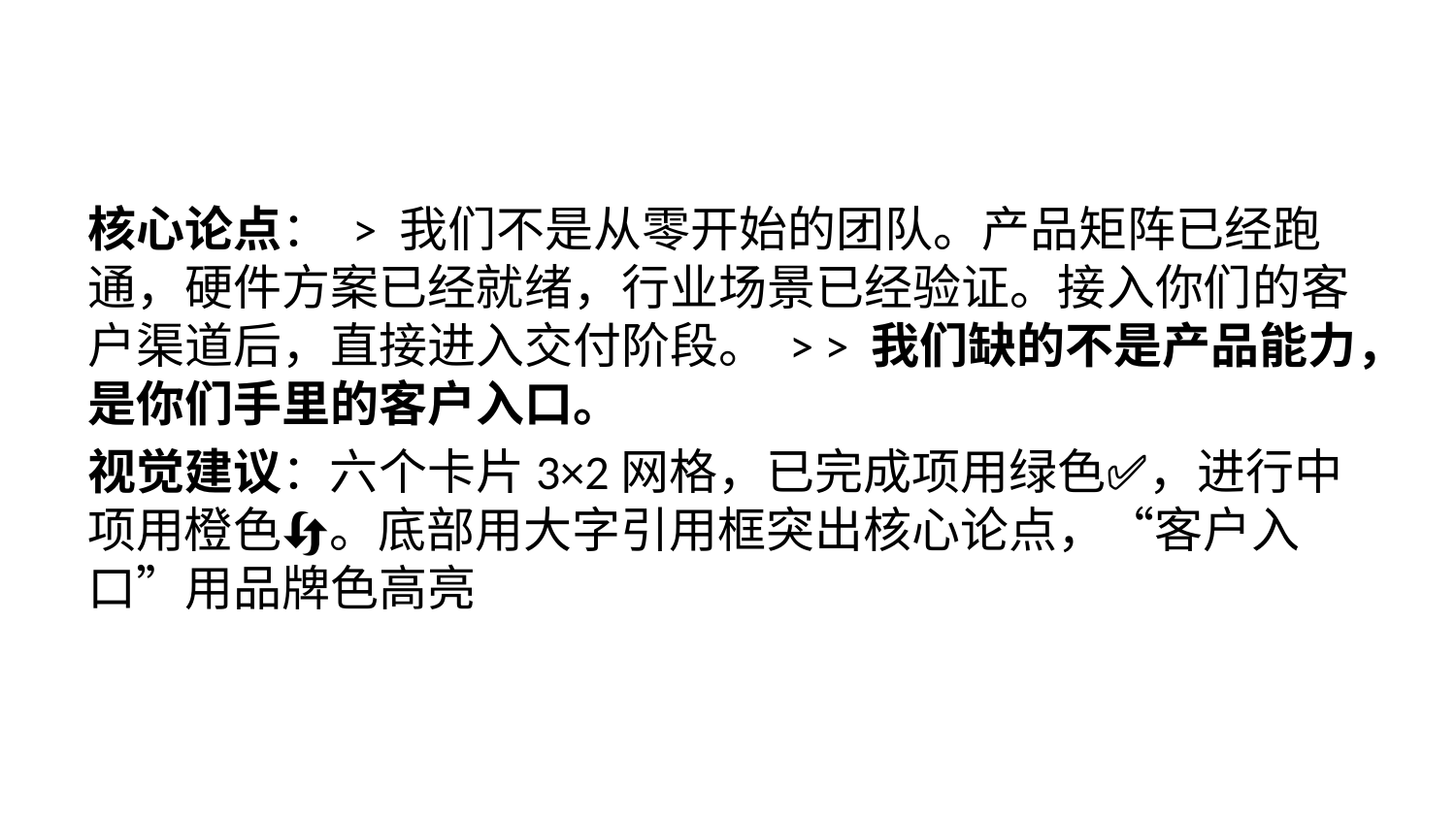

核心论点： > 我们不是从零开始的团队。产品矩阵已经跑通，硬件方案已经就绪，行业场景已经验证。接入你们的客户渠道后，直接进入交付阶段。 > > 我们缺的不是产品能力，是你们手里的客户入口。
视觉建议：六个卡片3×2网格，已完成项用绿色✅，进行中项用橙色🔄。底部用大字引用框突出核心论点，“客户入口”用品牌色高亮